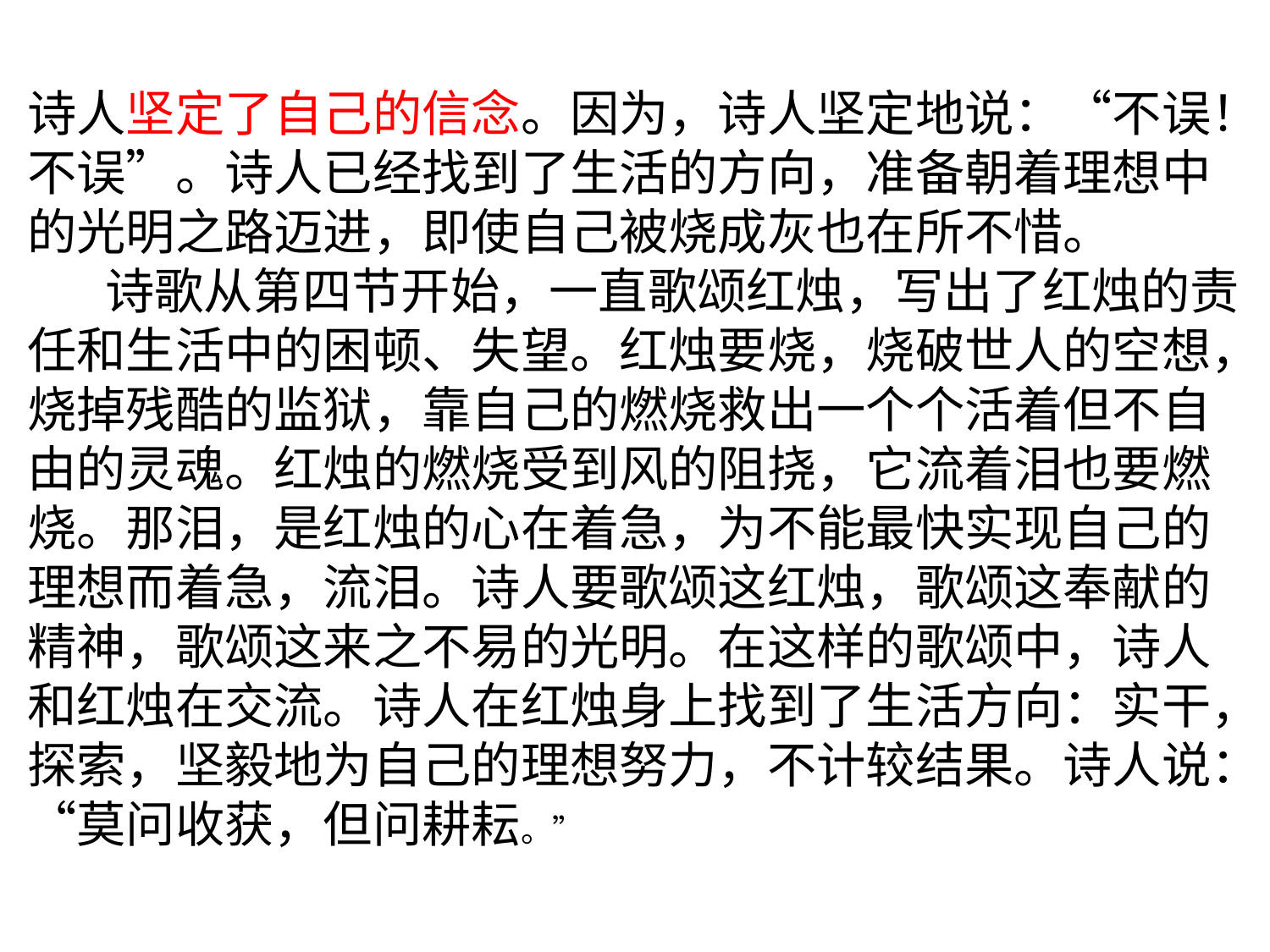

诗人坚定了自己的信念。因为，诗人坚定地说：“不误！不误”。诗人已经找到了生活的方向，准备朝着理想中的光明之路迈进，即使自己被烧成灰也在所不惜。
      诗歌从第四节开始，一直歌颂红烛，写出了红烛的责任和生活中的困顿、失望。红烛要烧，烧破世人的空想，烧掉残酷的监狱，靠自己的燃烧救出一个个活着但不自由的灵魂。红烛的燃烧受到风的阻挠，它流着泪也要燃烧。那泪，是红烛的心在着急，为不能最快实现自己的理想而着急，流泪。诗人要歌颂这红烛，歌颂这奉献的精神，歌颂这来之不易的光明。在这样的歌颂中，诗人和红烛在交流。诗人在红烛身上找到了生活方向：实干，探索，坚毅地为自己的理想努力，不计较结果。诗人说：“莫问收获，但问耕耘。”